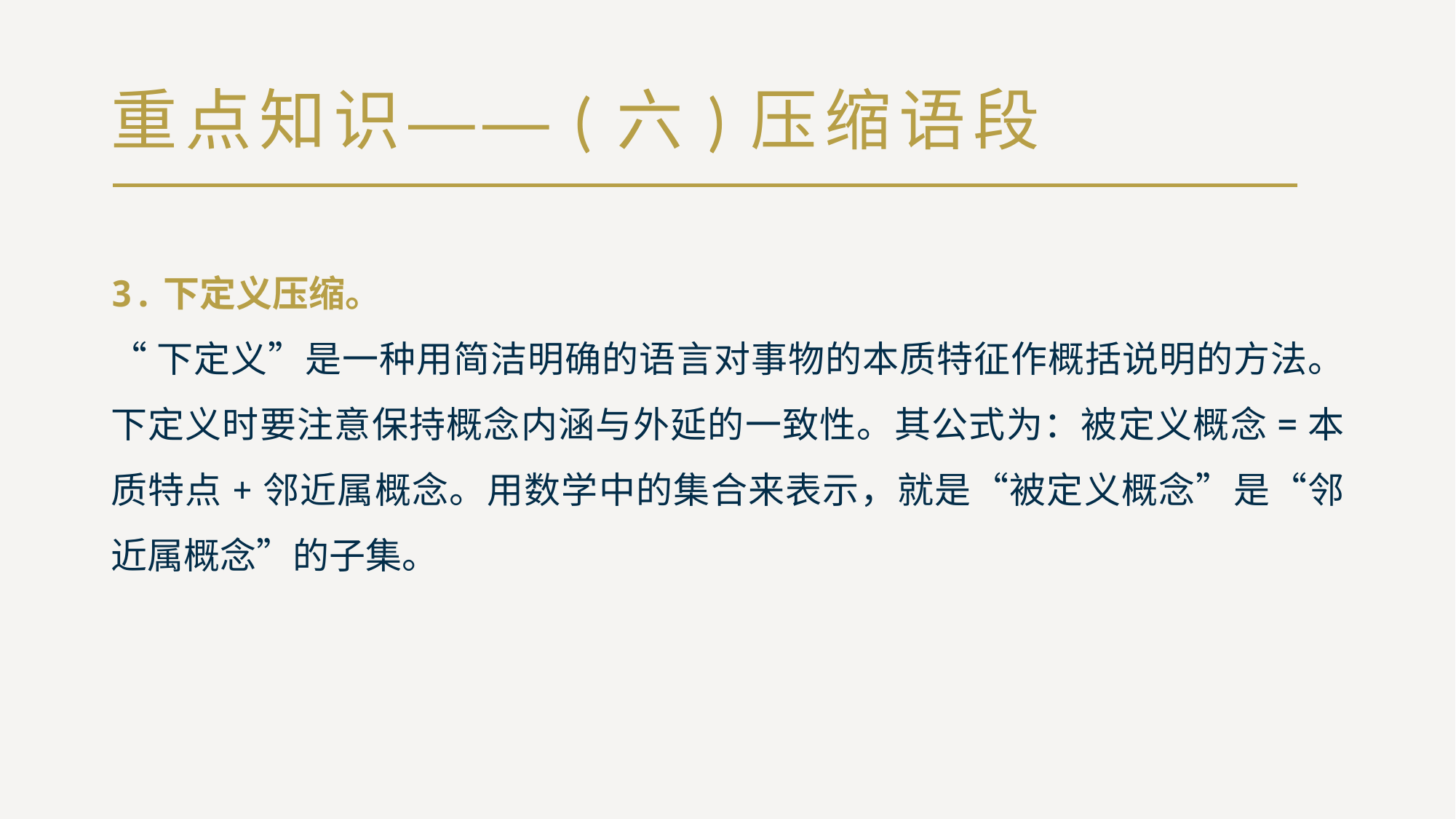

# 重点知识——(六)压缩语段
3.下定义压缩。
“下定义”是一种用简洁明确的语言对事物的本质特征作概括说明的方法。下定义时要注意保持概念内涵与外延的一致性。其公式为：被定义概念=本质特点+邻近属概念。用数学中的集合来表示，就是“被定义概念”是“邻近属概念”的子集。